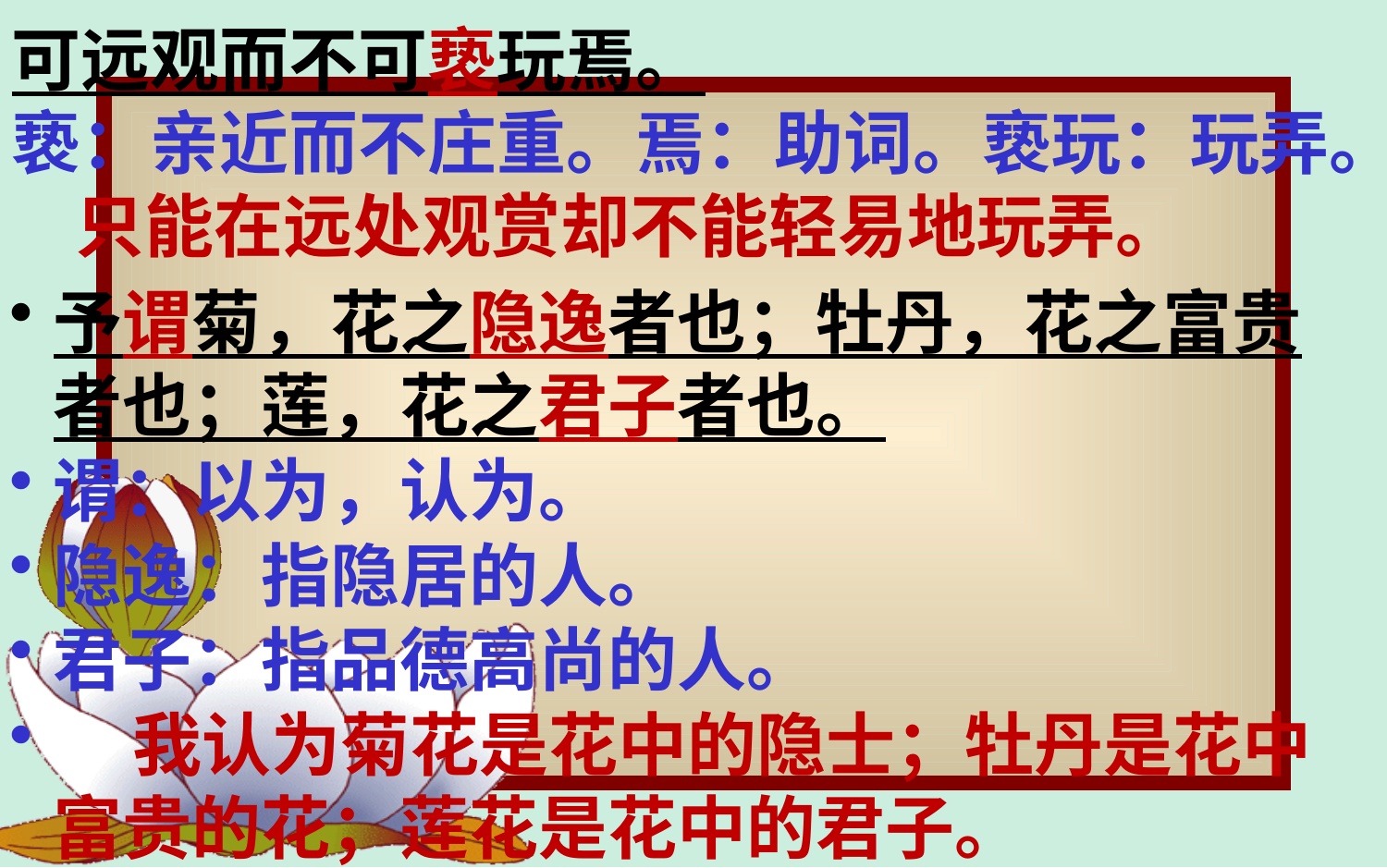

可远观而不可亵玩焉。
亵：亲近而不庄重。焉：助词。亵玩：玩弄。
   只能在远处观赏却不能轻易地玩弄。
予谓菊，花之隐逸者也；牡丹，花之富贵者也；莲，花之君子者也。
谓：以为，认为。
隐逸：指隐居的人。
君子：指品德高尚的人。
    我认为菊花是花中的隐士；牡丹是花中富贵的花；莲花是花中的君子。